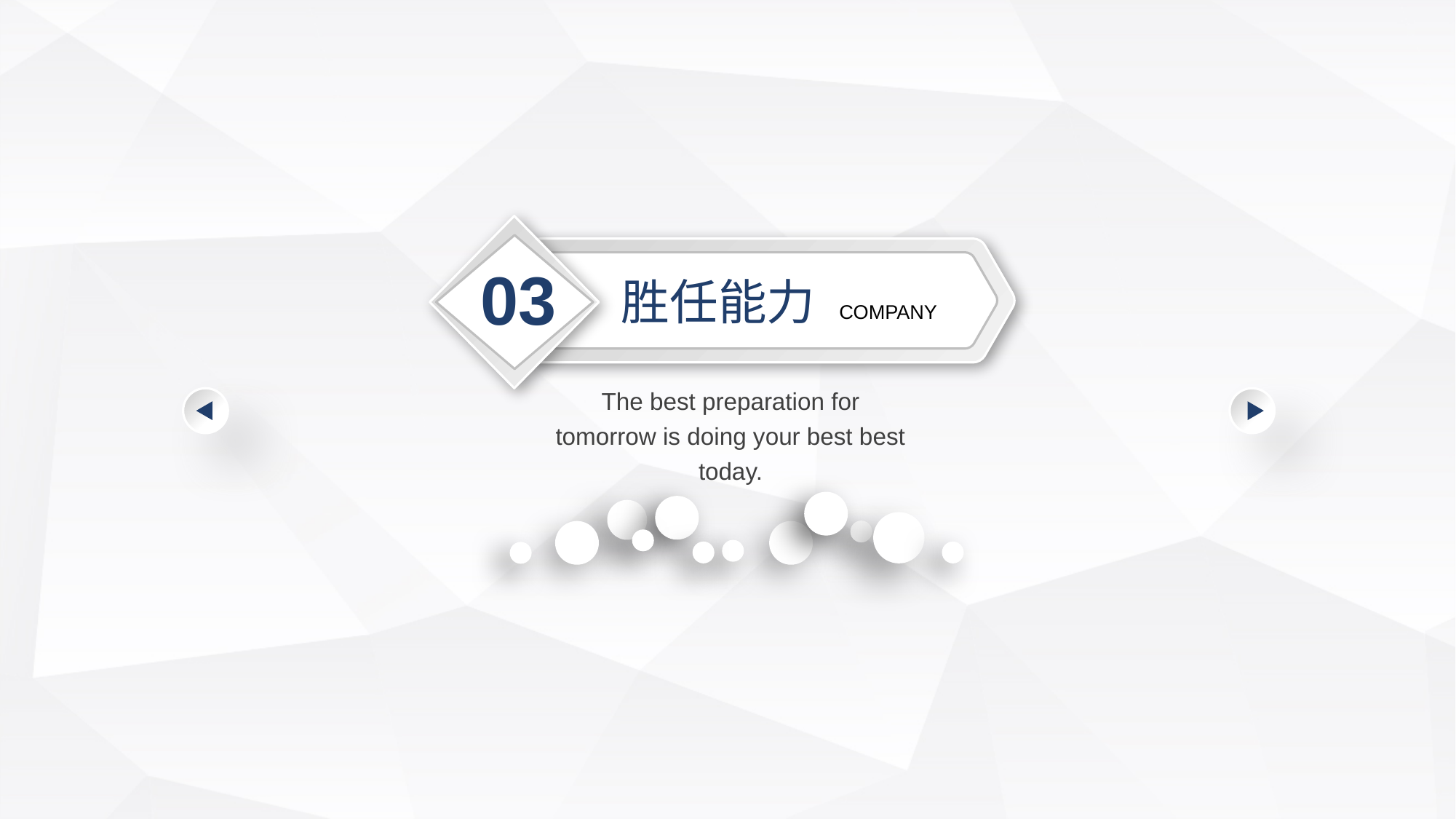

03
胜任能力
COMPANY
The best preparation for tomorrow is doing your best best today.